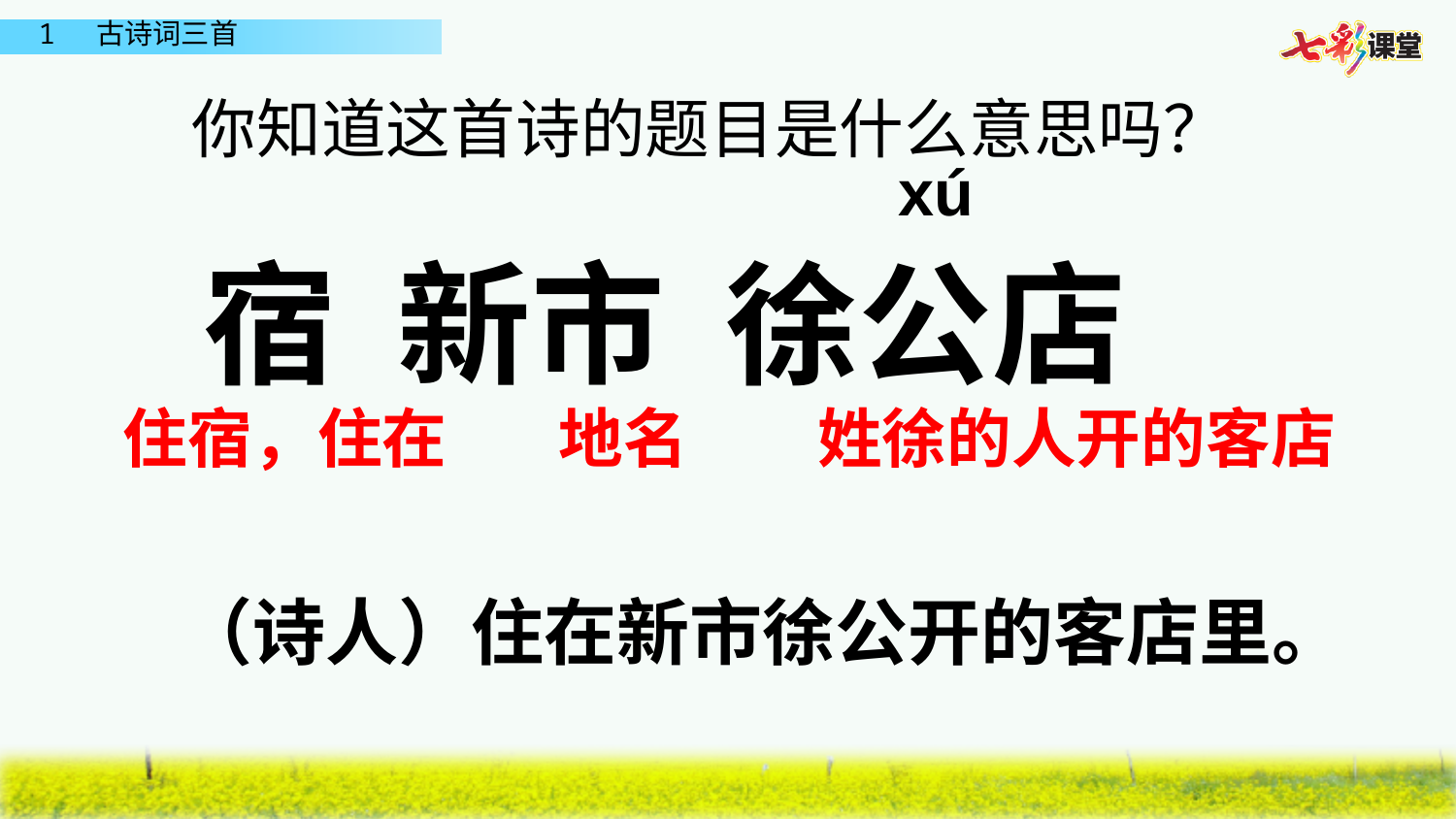

你知道这首诗的题目是什么意思吗？
xú
宿  新市  徐公店
住宿，住在
地名
姓徐的人开的客店
（诗人）住在新市徐公开的客店里。